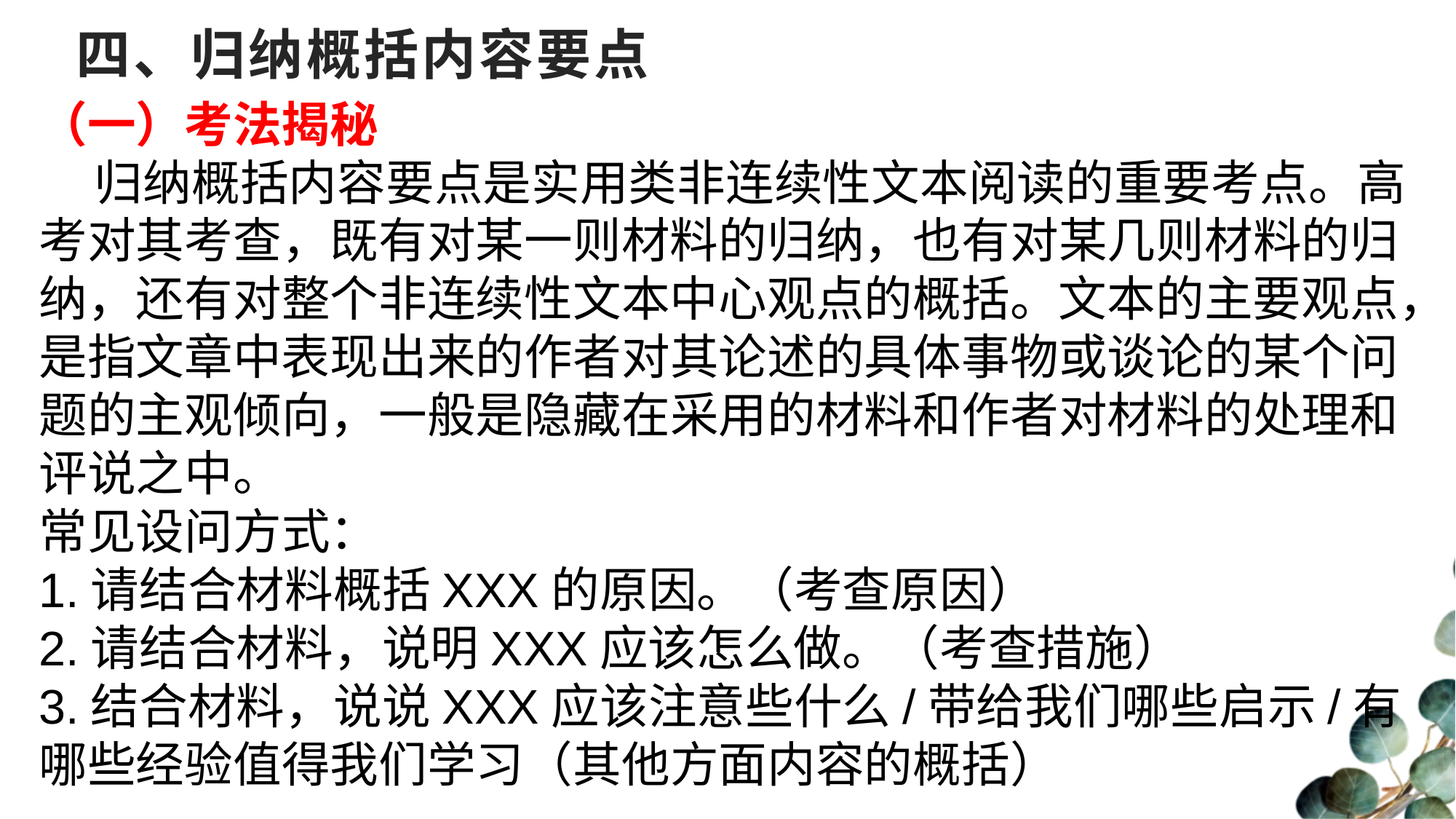

# 四、归纳概括内容要点
（一）考法揭秘
    归纳概括内容要点是实用类非连续性文本阅读的重要考点。高考对其考查，既有对某一则材料的归纳，也有对某几则材料的归纳，还有对整个非连续性文本中心观点的概括。文本的主要观点，是指文章中表现出来的作者对其论述的具体事物或谈论的某个问题的主观倾向，一般是隐藏在采用的材料和作者对材料的处理和评说之中。
常见设问方式：
1.请结合材料概括XXX的原因。（考查原因）
2.请结合材料，说明XXX应该怎么做。（考查措施）
3.结合材料，说说XXX应该注意些什么/带给我们哪些启示/有哪些经验值得我们学习（其他方面内容的概括）